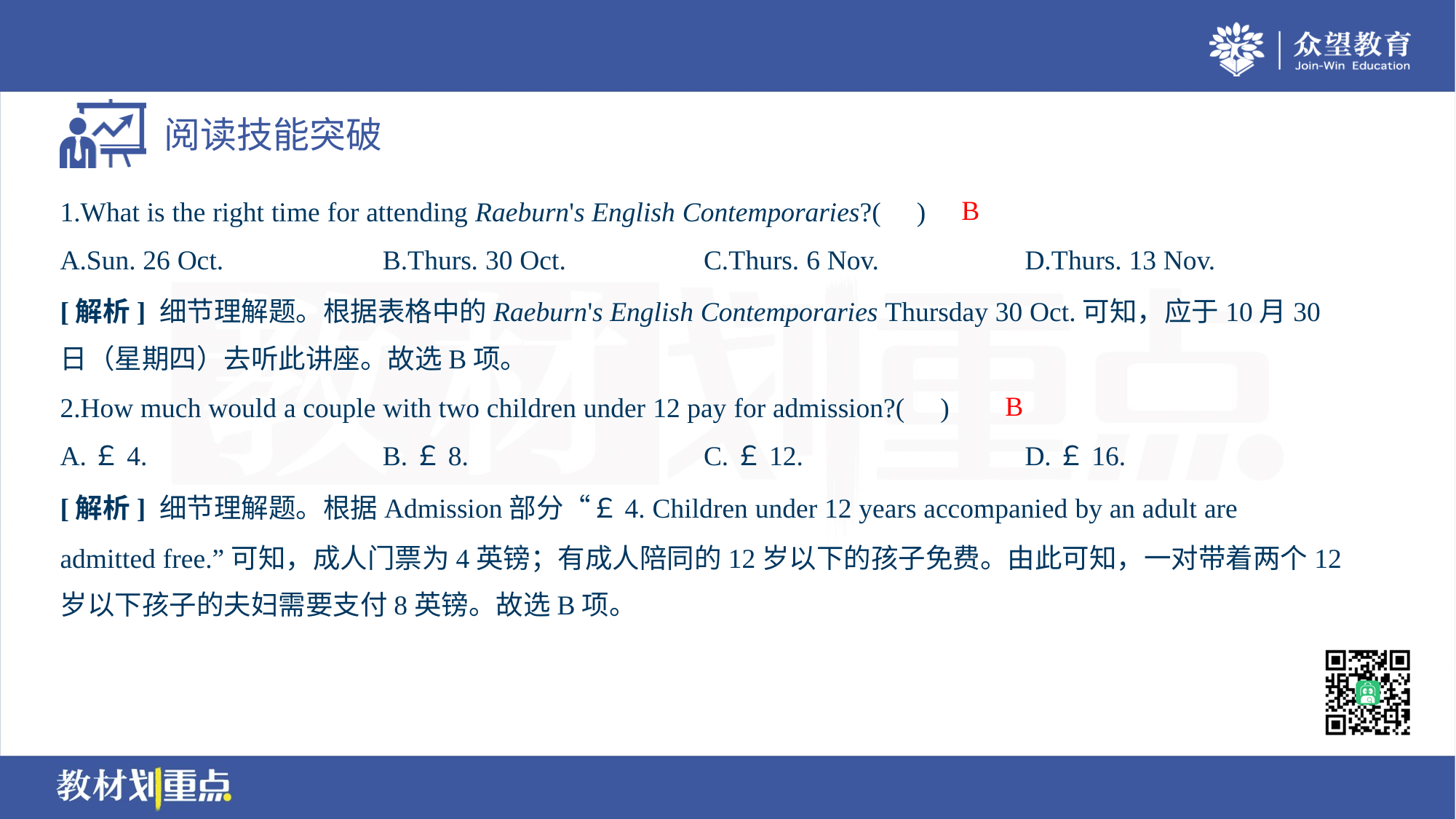

B
1.What is the right time for attending Raeburn's English Contemporaries?(     )
A.Sun. 26 Oct.	B.Thurs. 30 Oct.	C.Thurs. 6 Nov.	D.Thurs. 13 Nov.
[解析] 细节理解题。根据表格中的Raeburn's English Contemporaries Thursday 30 Oct.可知，应于10月30
日（星期四）去听此讲座。故选B项。
B
2.How much would a couple with two children under 12 pay for admission?(     )
A.￡4.	B.￡8.	C.￡12.	D.￡16.
[解析] 细节理解题。根据Admission部分“￡4. Children under 12 years accompanied by an adult are
admitted free.”可知，成人门票为4英镑；有成人陪同的12岁以下的孩子免费。由此可知，一对带着两个12
岁以下孩子的夫妇需要支付8英镑。故选B项。